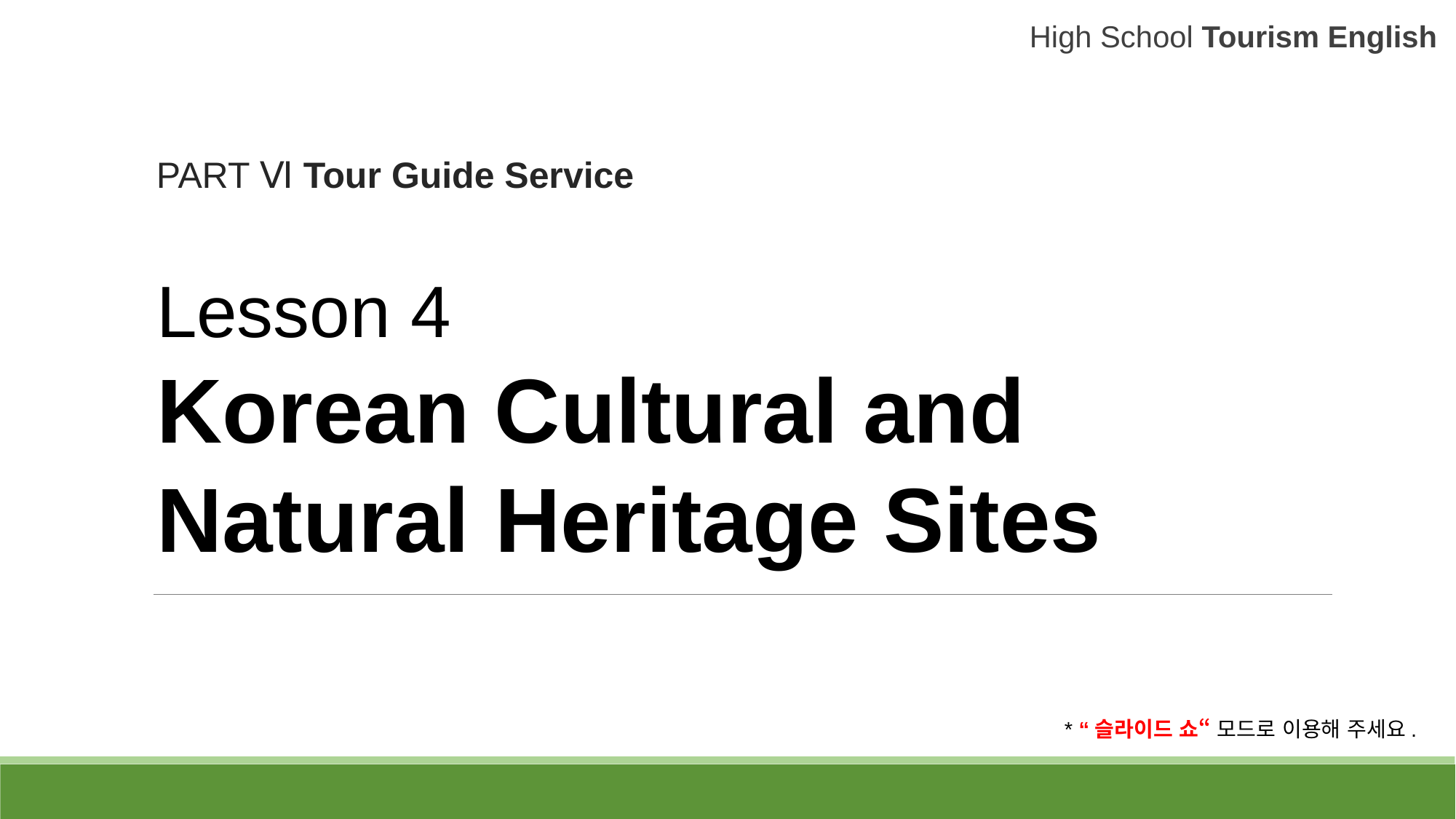

High School Tourism English
PART Ⅵ Tour Guide Service
# Lesson 4 Korean Cultural and Natural Heritage Sites
* “슬라이드 쇼“ 모드로 이용해 주세요.